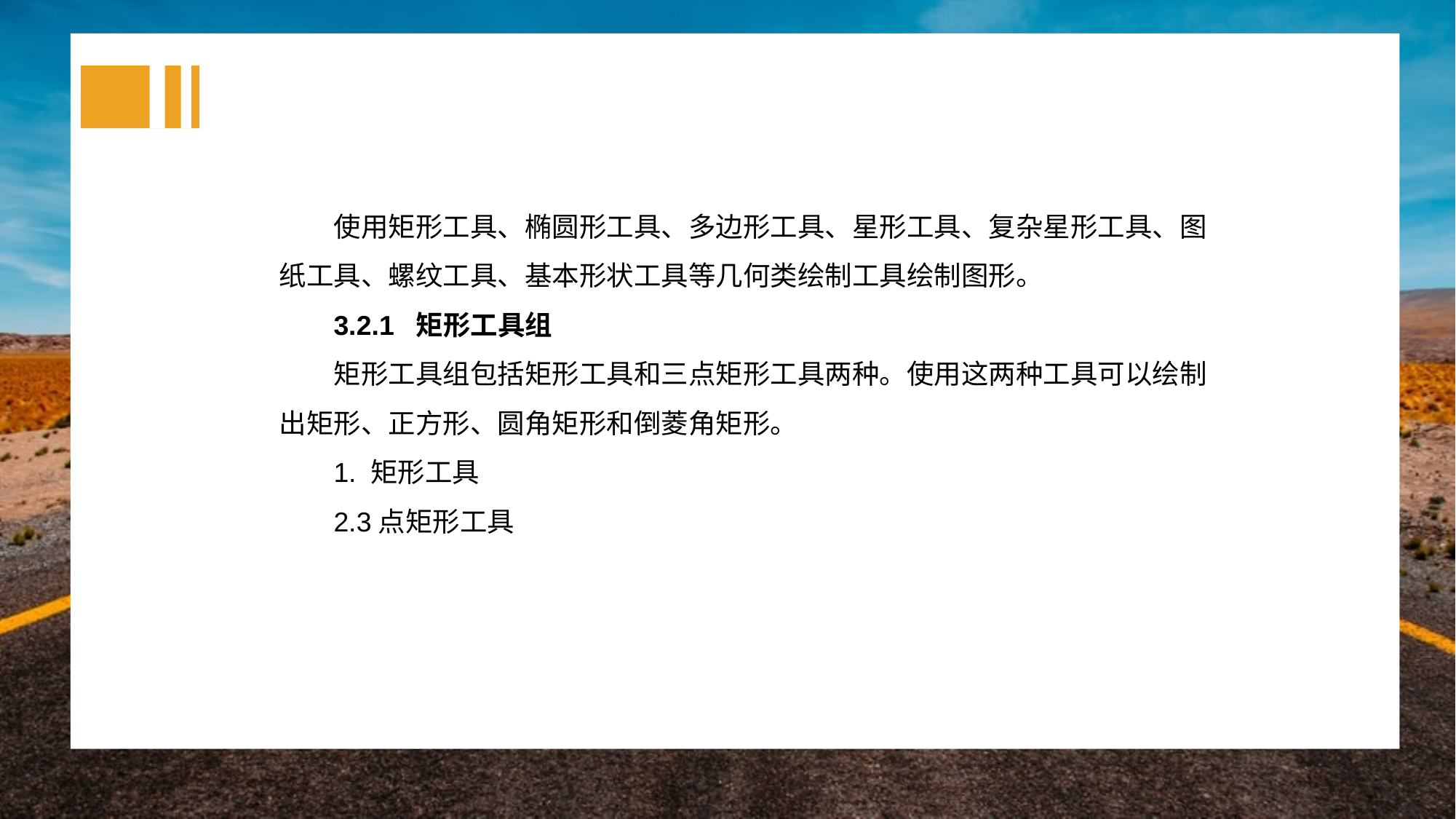

使用矩形工具、椭圆形工具、多边形工具、星形工具、复杂星形工具、图纸工具、螺纹工具、基本形状工具等几何类绘制工具绘制图形。
3.2.1  矩形工具组
矩形工具组包括矩形工具和三点矩形工具两种。使用这两种工具可以绘制出矩形、正方形、圆角矩形和倒菱角矩形。
1. 矩形工具
2.3点矩形工具